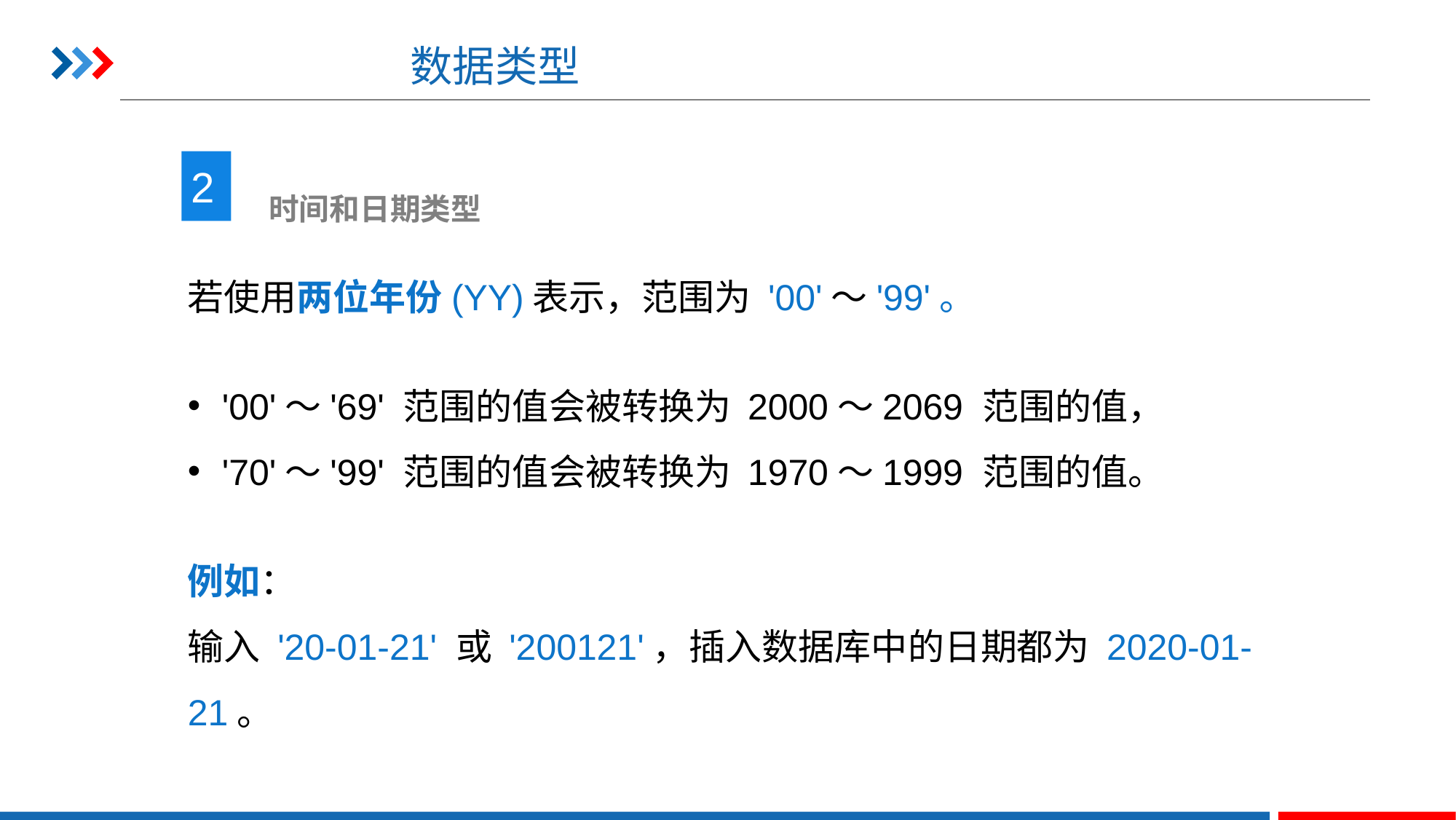

# 数据类型

2
  时间和日期类型
若使用两位年份(YY)表示，范围为 '00'～'99'。

'00'～'69' 范围的值会被转换为 2000～2069 范围的值，
'70'～'99' 范围的值会被转换为 1970～1999 范围的值。

例如：
输入 '20-01-21' 或 '200121'，插入数据库中的日期都为 2020-01-21。